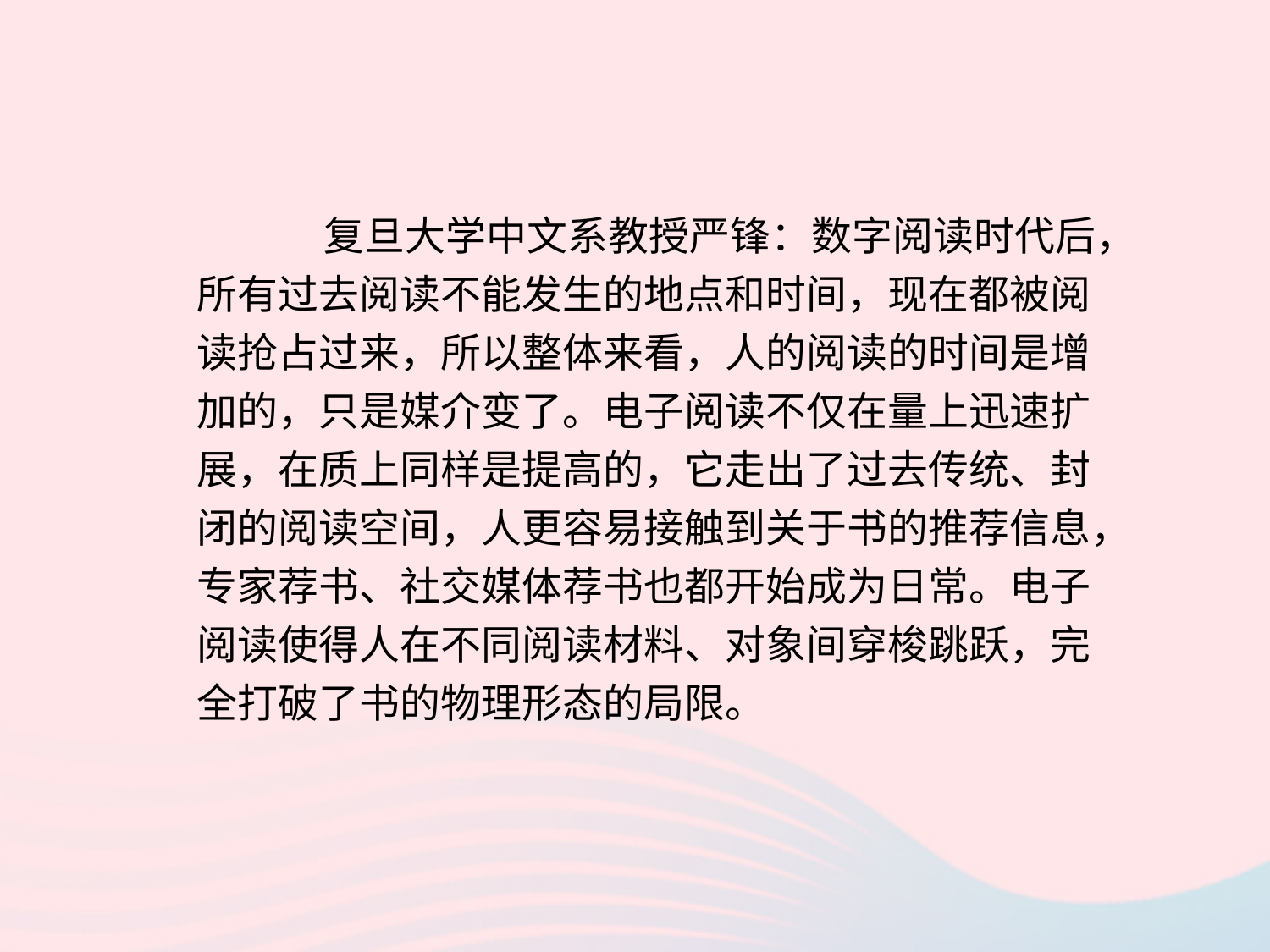

复旦大学中文系教授严锋：数字阅读时代后，所有过去阅读不能发生的地点和时间，现在都被阅读抢占过来，所以整体来看，人的阅读的时间是增加的，只是媒介变了。电子阅读不仅在量上迅速扩展，在质上同样是提高的，它走出了过去传统、封闭的阅读空间，人更容易接触到关于书的推荐信息，专家荐书、社交媒体荐书也都开始成为日常。电子阅读使得人在不同阅读材料、对象间穿梭跳跃，完全打破了书的物理形态的局限。